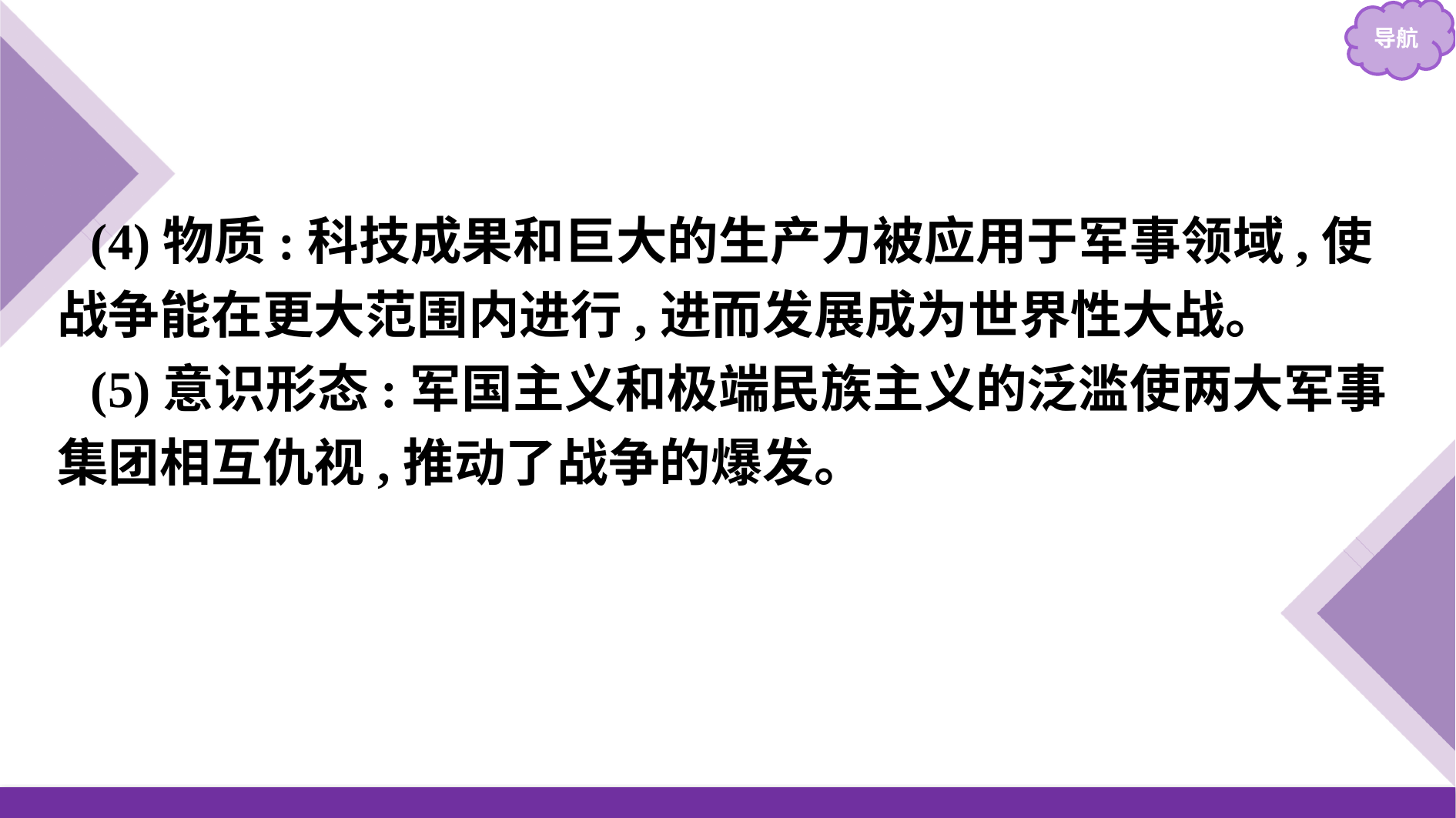

(4)物质:科技成果和巨大的生产力被应用于军事领域,使战争能在更大范围内进行,进而发展成为世界性大战。
(5)意识形态:军国主义和极端民族主义的泛滥使两大军事集团相互仇视,推动了战争的爆发。